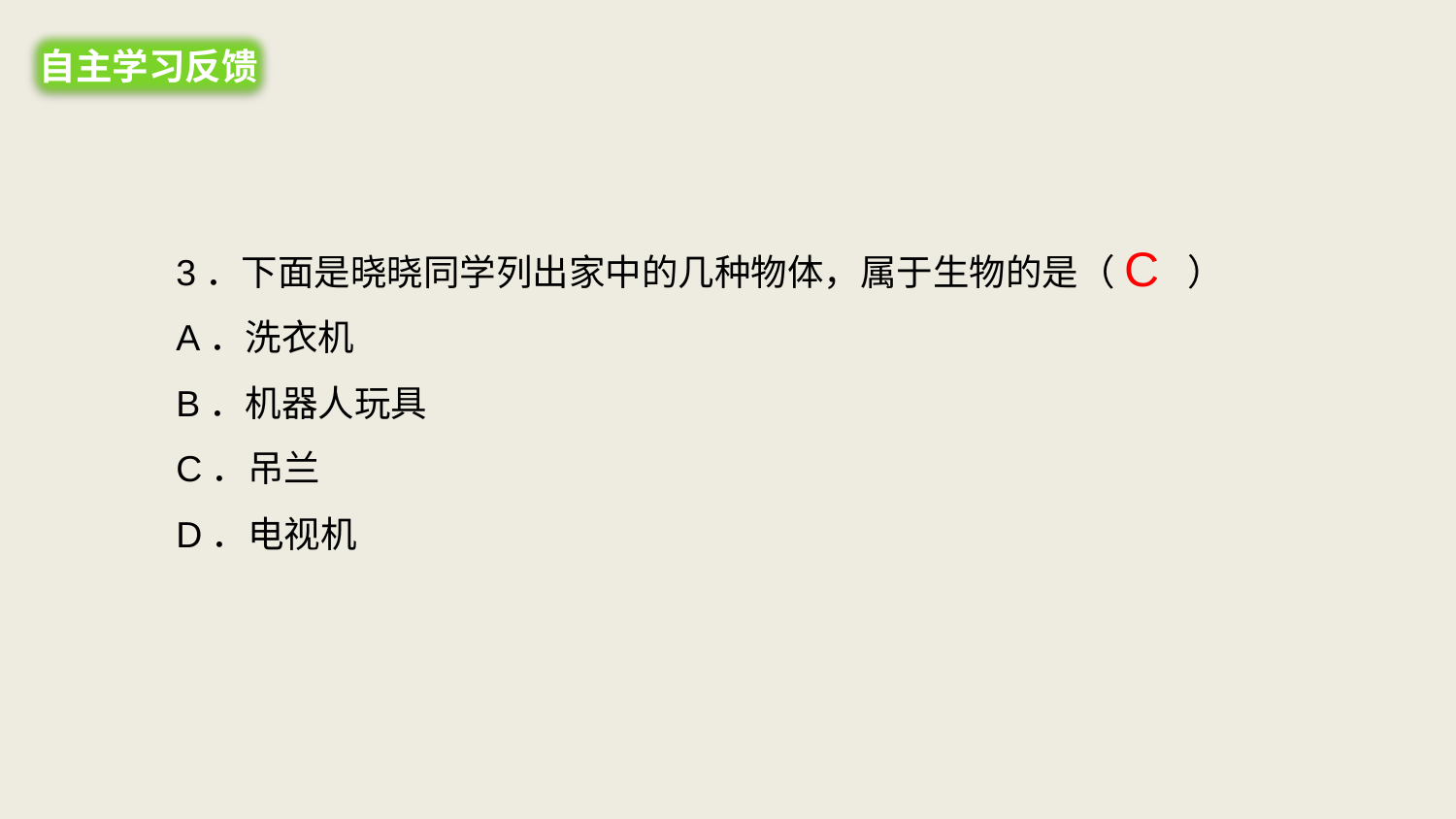

自主学习反馈
3．下面是晓晓同学列出家中的几种物体，属于生物的是（　　）
A．洗衣机
B．机器人玩具
C．吊兰
D．电视机
C